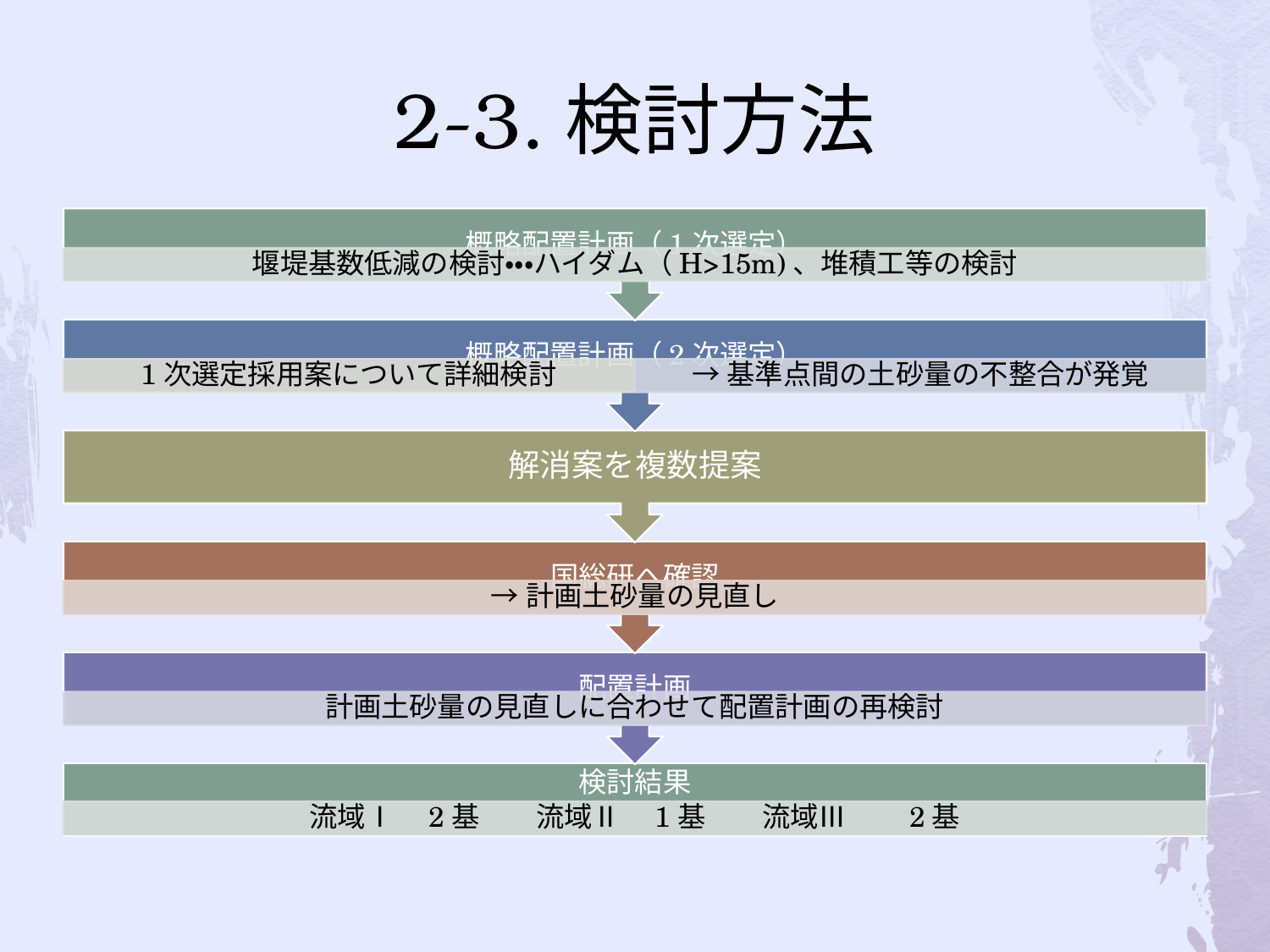

# 2-3.検討方法
検討結果
流域Ⅰ　2基　　流域Ⅱ　1基　　流域Ⅲ　　2基
配置計画
計画土砂量の見直しに合わせて配置計画の再検討
国総研へ確認
→計画土砂量の見直し
解消案を複数提案
概略配置計画（2次選定）
1次選定採用案について詳細検討
→基準点間の土砂量の不整合が発覚
概略配置計画（1次選定）
堰堤基数低減の検討・・・ハイダム（H>15m)、堆積工等の検討